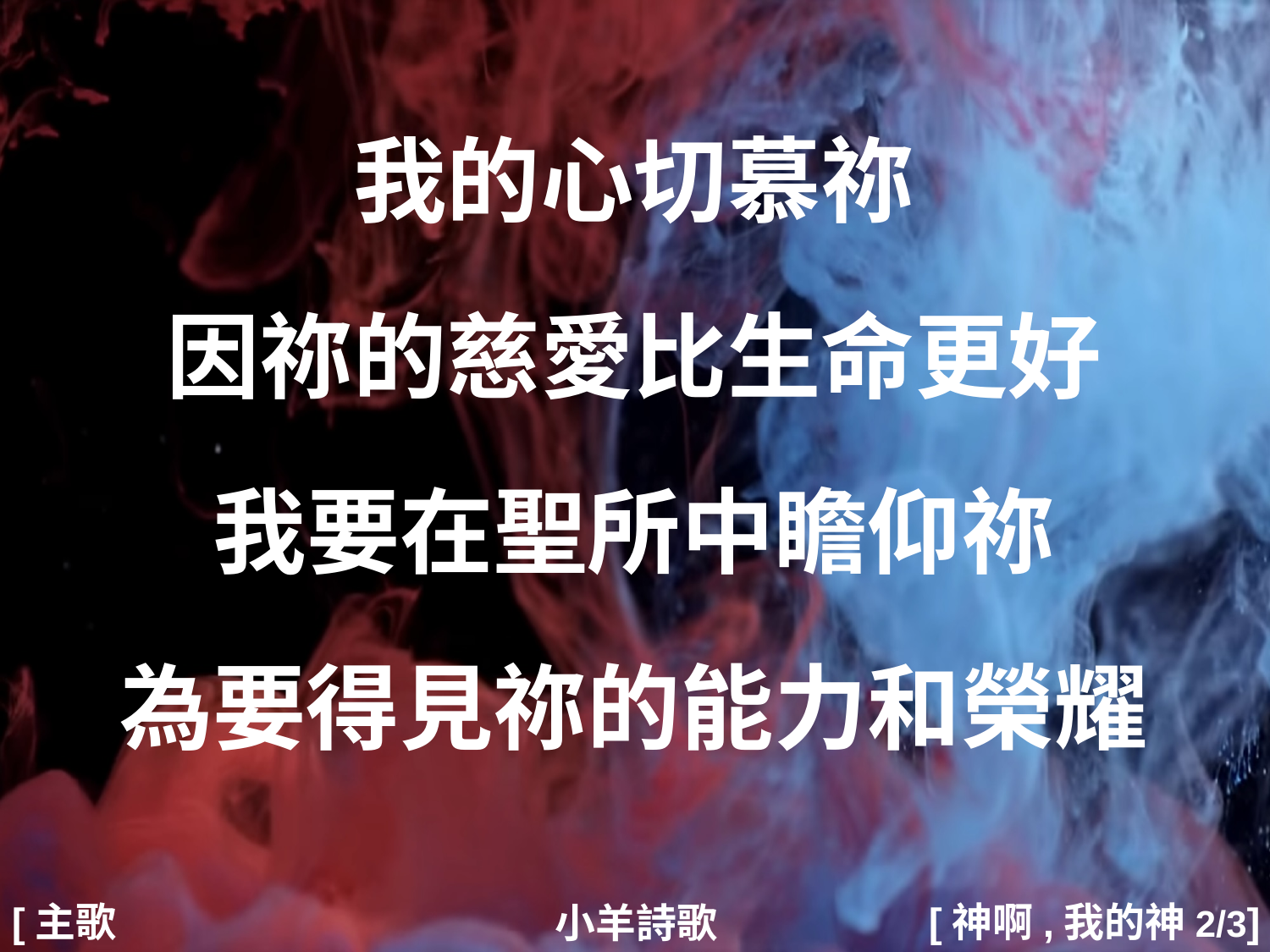

我的心切慕祢

因祢的慈愛比生命更好

我要在聖所中瞻仰祢

為要得見祢的能力和榮耀

#

[主歌2]
[神啊,我的神2/3]
小羊詩歌